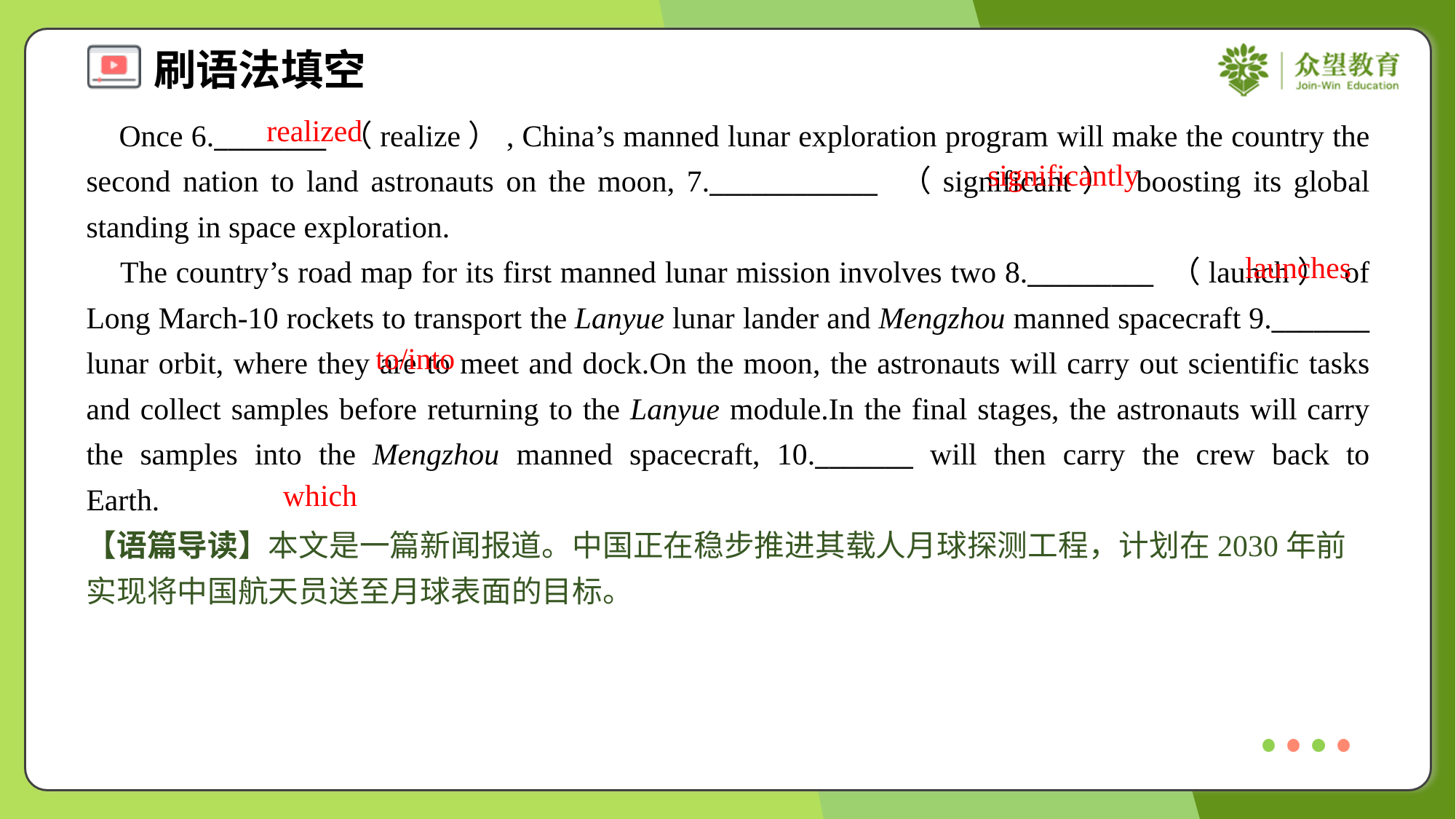

realized
    Once 6.________ （realize）, China’s manned lunar exploration program will make the country the second nation to land astronauts on the moon, 7.____________ （significant） boosting its global standing in space exploration.
    The country’s road map for its first manned lunar mission involves two 8._________ （launch） of Long March-10 rockets to transport the Lanyue lunar lander and Mengzhou manned spacecraft 9._______ lunar orbit, where they are to meet and dock.On the moon, the astronauts will carry out scientific tasks and collect samples before returning to the Lanyue module.In the final stages, the astronauts will carry the samples into the Mengzhou manned spacecraft, 10._______ will then carry the crew back to Earth.#1.1.4
significantly
launches
to/into
which
【语篇导读】本文是一篇新闻报道。中国正在稳步推进其载人月球探测工程，计划在2030年前实现将中国航天员送至月球表面的目标。